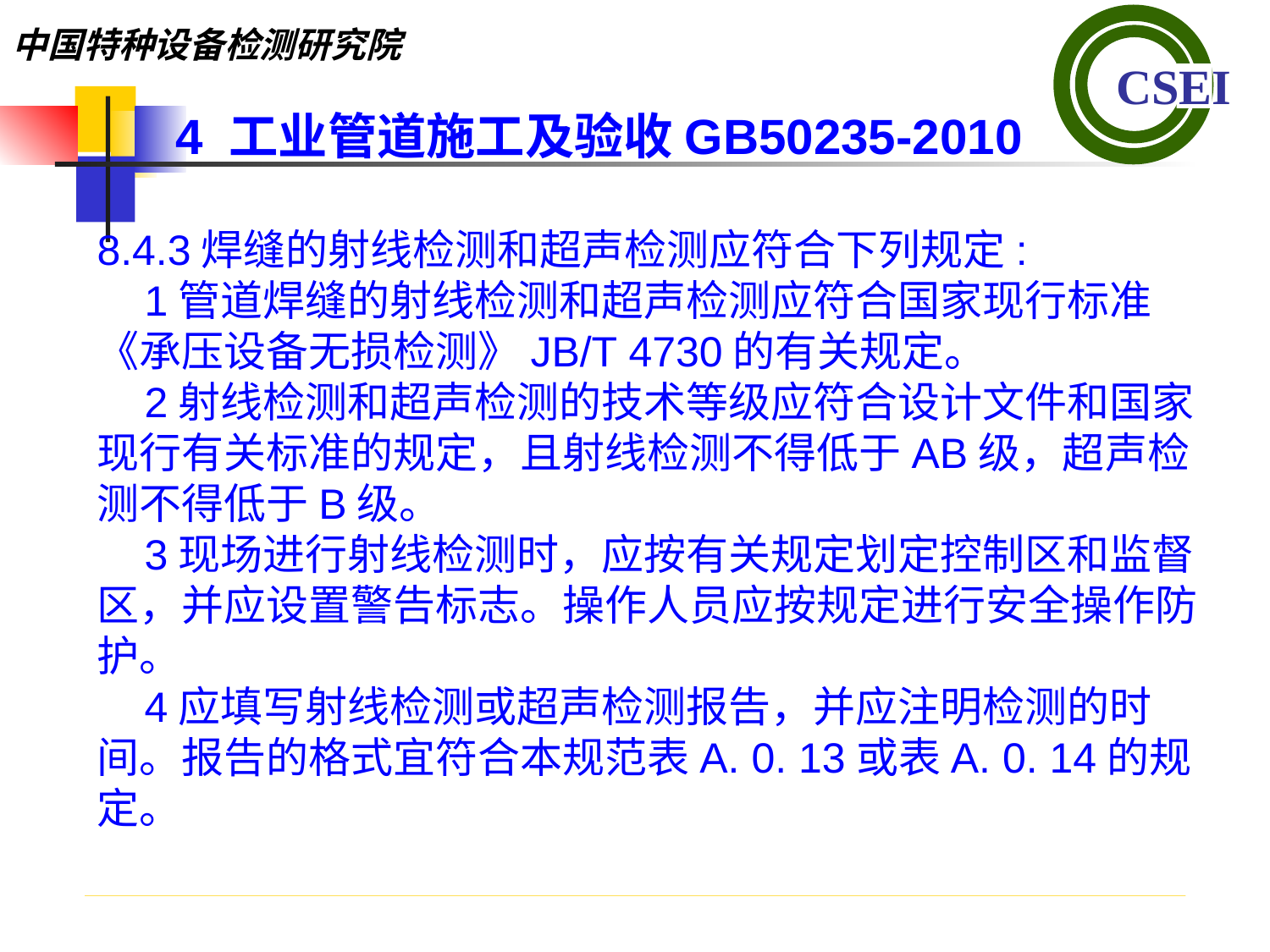

4 工业管道施工及验收GB50235-2010
8.4.3焊缝的射线检测和超声检测应符合下列规定:
    1管道焊缝的射线检测和超声检测应符合国家现行标准《承压设备无损检测》JB/T 4730的有关规定。
    2射线检测和超声检测的技术等级应符合设计文件和国家
现行有关标准的规定，且射线检测不得低于AB级，超声检测不得低于B级。
    3现场进行射线检测时，应按有关规定划定控制区和监督
区，并应设置警告标志。操作人员应按规定进行安全操作防护。
    4应填写射线检测或超声检测报告，并应注明检测的时间。报告的格式宜符合本规范表A. 0. 13或表A. 0. 14的规定。